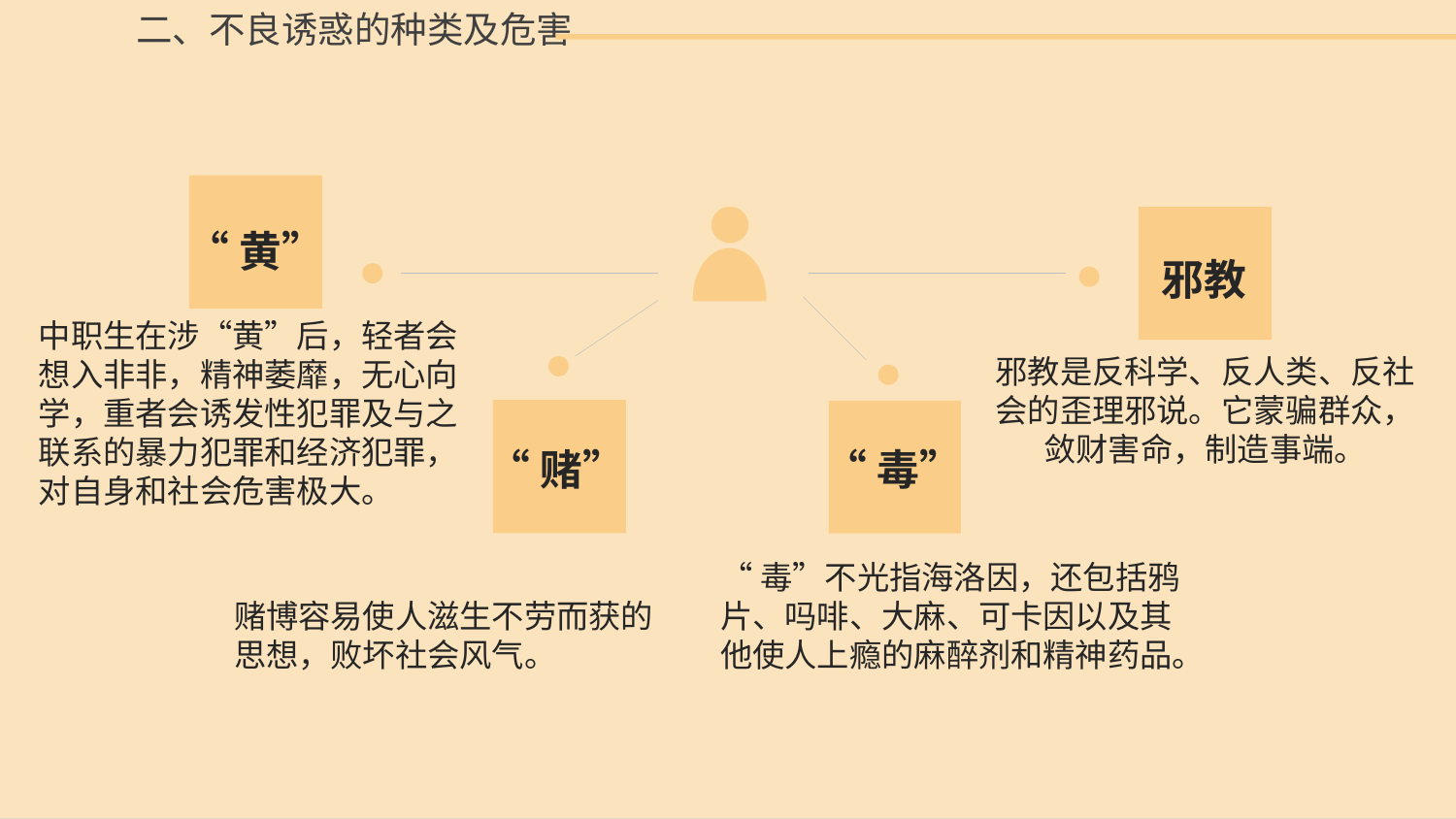

二、不良诱惑的种类及危害

“黄”
邪教

中职生在涉“黄”后，轻者会想入非非，精神萎靡，无心向学，重者会诱发性犯罪及与之联系的暴力犯罪和经济犯罪，对自身和社会危害极大。
邪教是反科学、反人类、反社会的歪理邪说。它蒙骗群众，敛财害命，制造事端。

“赌”
“毒”

赌博容易使人滋生不劳而获的思想，败坏社会风气。
“毒”不光指海洛因，还包括鸦片、吗啡、大麻、可卡因以及其他使人上瘾的麻醉剂和精神药品。